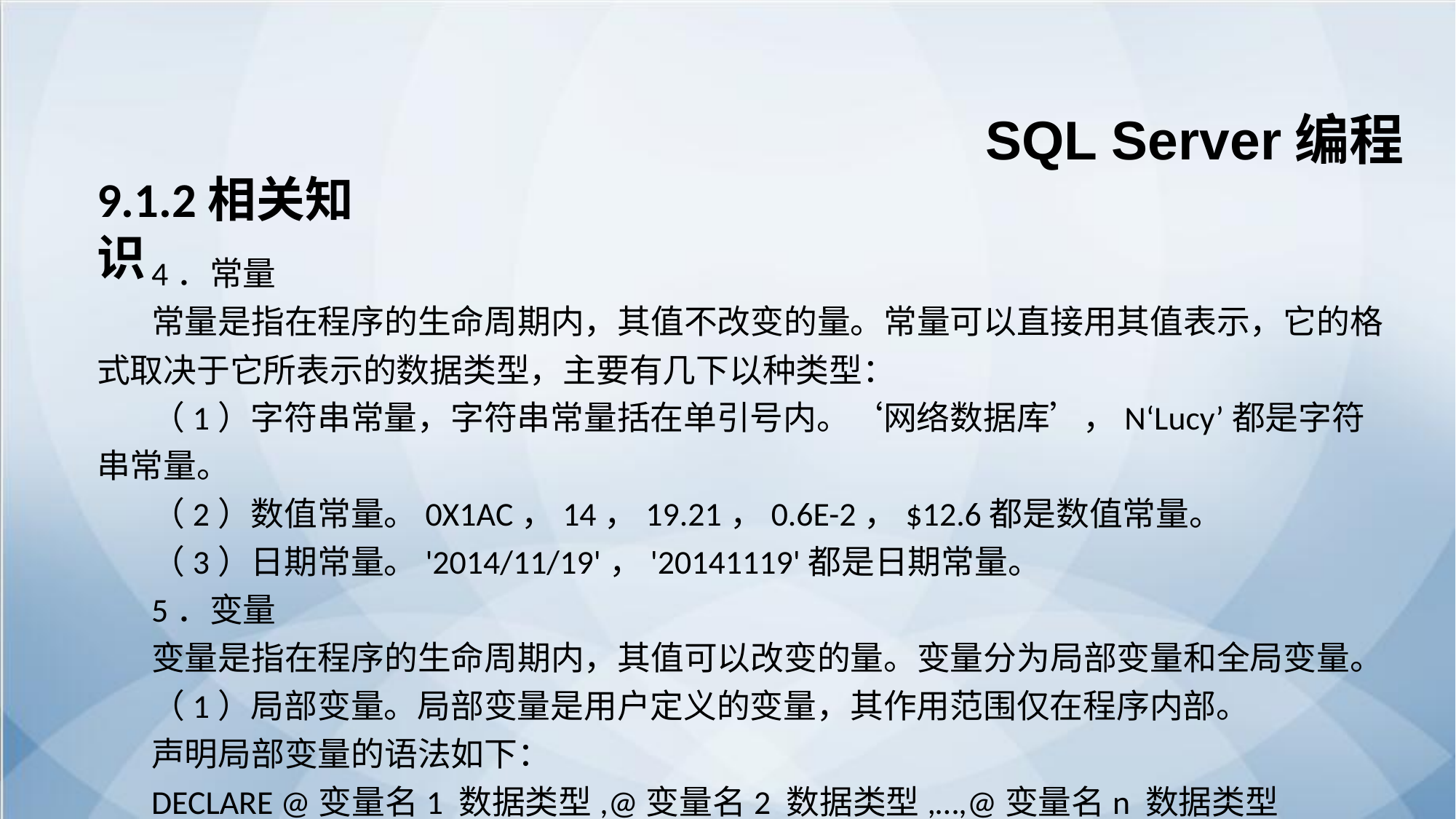

SQL Server编程
9.1.2相关知识
4．常量
常量是指在程序的生命周期内，其值不改变的量。常量可以直接用其值表示，它的格式取决于它所表示的数据类型，主要有几下以种类型：
（1）字符串常量，字符串常量括在单引号内。‘网络数据库’，N‘Lucy’都是字符串常量。
（2）数值常量。0X1AC，14，19.21，0.6E-2，$12.6都是数值常量。
（3）日期常量。'2014/11/19'，'20141119'都是日期常量。
5．变量
变量是指在程序的生命周期内，其值可以改变的量。变量分为局部变量和全局变量。
（1）局部变量。局部变量是用户定义的变量，其作用范围仅在程序内部。
声明局部变量的语法如下：
DECLARE @变量名1 数据类型,@变量名2 数据类型,…,@变量名n 数据类型